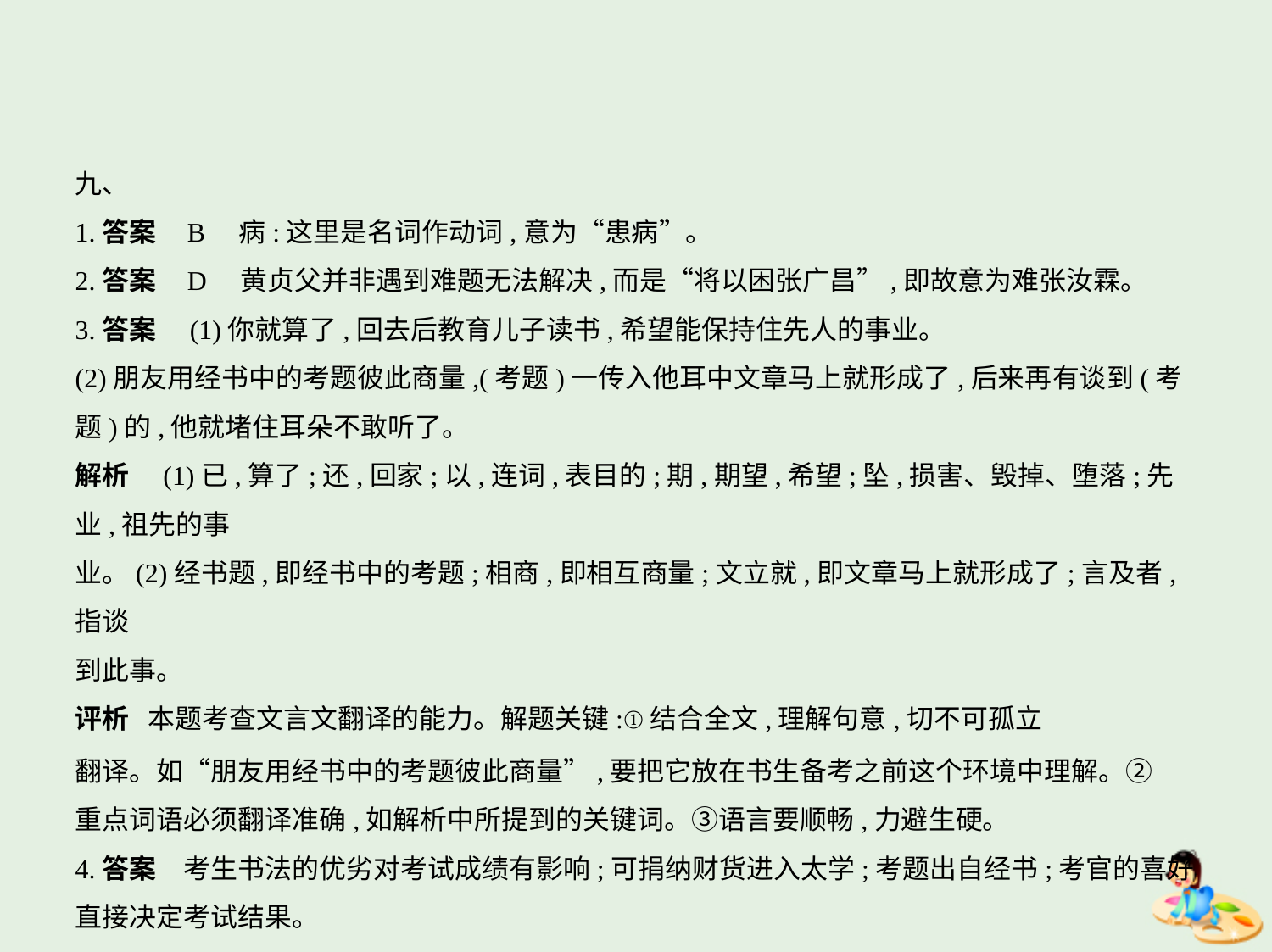

九、
1.答案    B　病:这里是名词作动词,意为“患病”。
2.答案    D　黄贞父并非遇到难题无法解决,而是“将以困张广昌”,即故意为难张汝霖。
3.答案　(1)你就算了,回去后教育儿子读书,希望能保持住先人的事业。
(2)朋友用经书中的考题彼此商量,(考题)一传入他耳中文章马上就形成了,后来再有谈到(考
题)的,他就堵住耳朵不敢听了。
解析　(1)已,算了;还,回家;以,连词,表目的;期,期望,希望;坠,损害、毁掉、堕落;先业,祖先的事
业。(2)经书题,即经书中的考题;相商,即相互商量;文立就,即文章马上就形成了;言及者,指谈
到此事。
评析   本题考查文言文翻译的能力。解题关键:①结合全文,理解句意,切不可孤立
翻译。如“朋友用经书中的考题彼此商量”,要把它放在书生备考之前这个环境中理解。②
重点词语必须翻译准确,如解析中所提到的关键词。③语言要顺畅,力避生硬。
4.答案　考生书法的优劣对考试成绩有影响;可捐纳财货进入太学;考题出自经书;考官的喜好
直接决定考试结果。